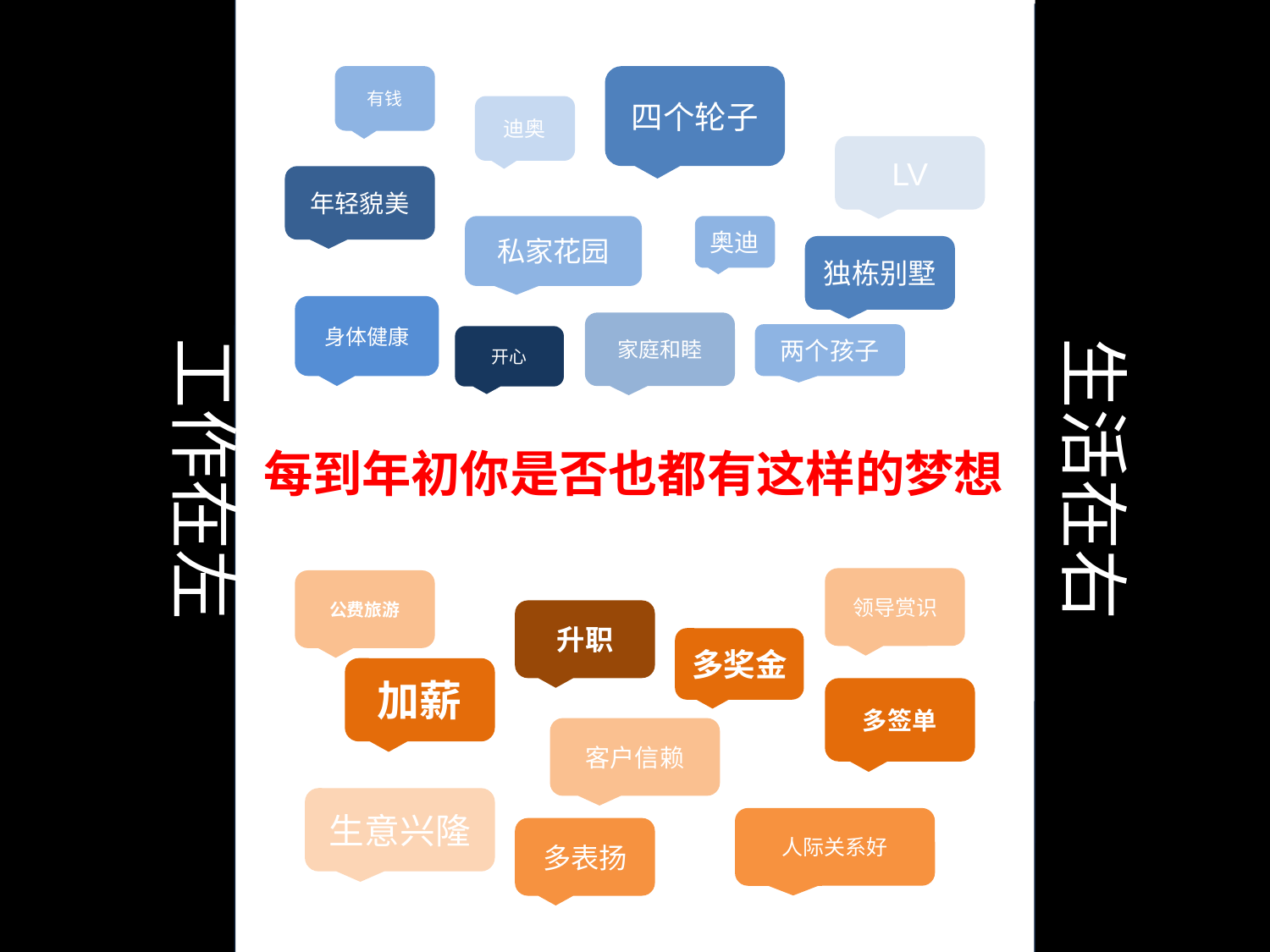

有钱
四个轮子
迪奥
LV
年轻貌美
私家花园
奥迪
独栋别墅
身体健康
家庭和睦
两个孩子
工作在左
开心
生活在右
每到年初你是否也都有这样的梦想
领导赏识
公费旅游
升职
多奖金
加薪
多签单
客户信赖
生意兴隆
人际关系好
多表扬